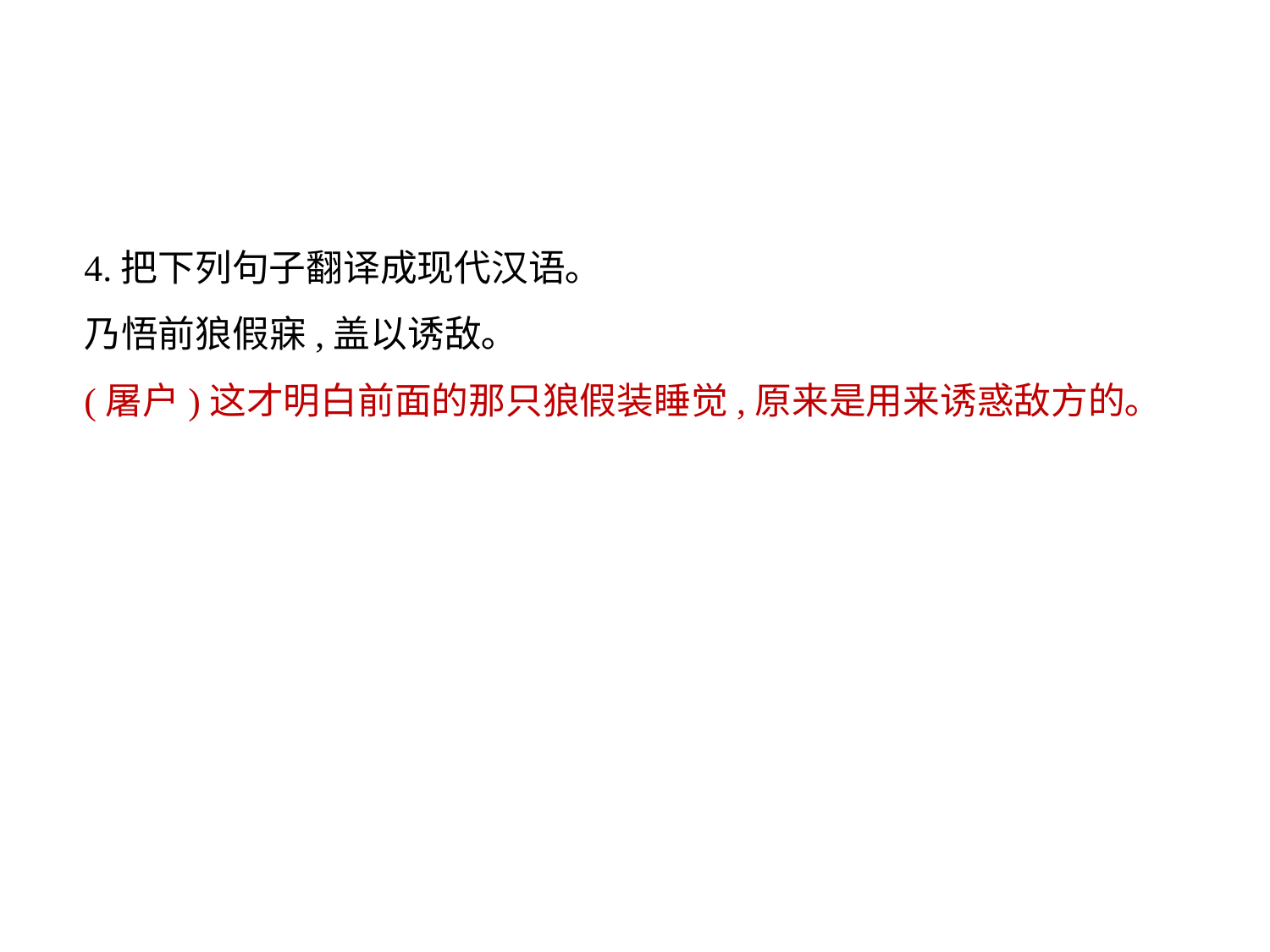

4.把下列句子翻译成现代汉语｡
乃悟前狼假寐,盖以诱敌｡
(屠户)这才明白前面的那只狼假装睡觉,原来是用来诱惑敌方的｡